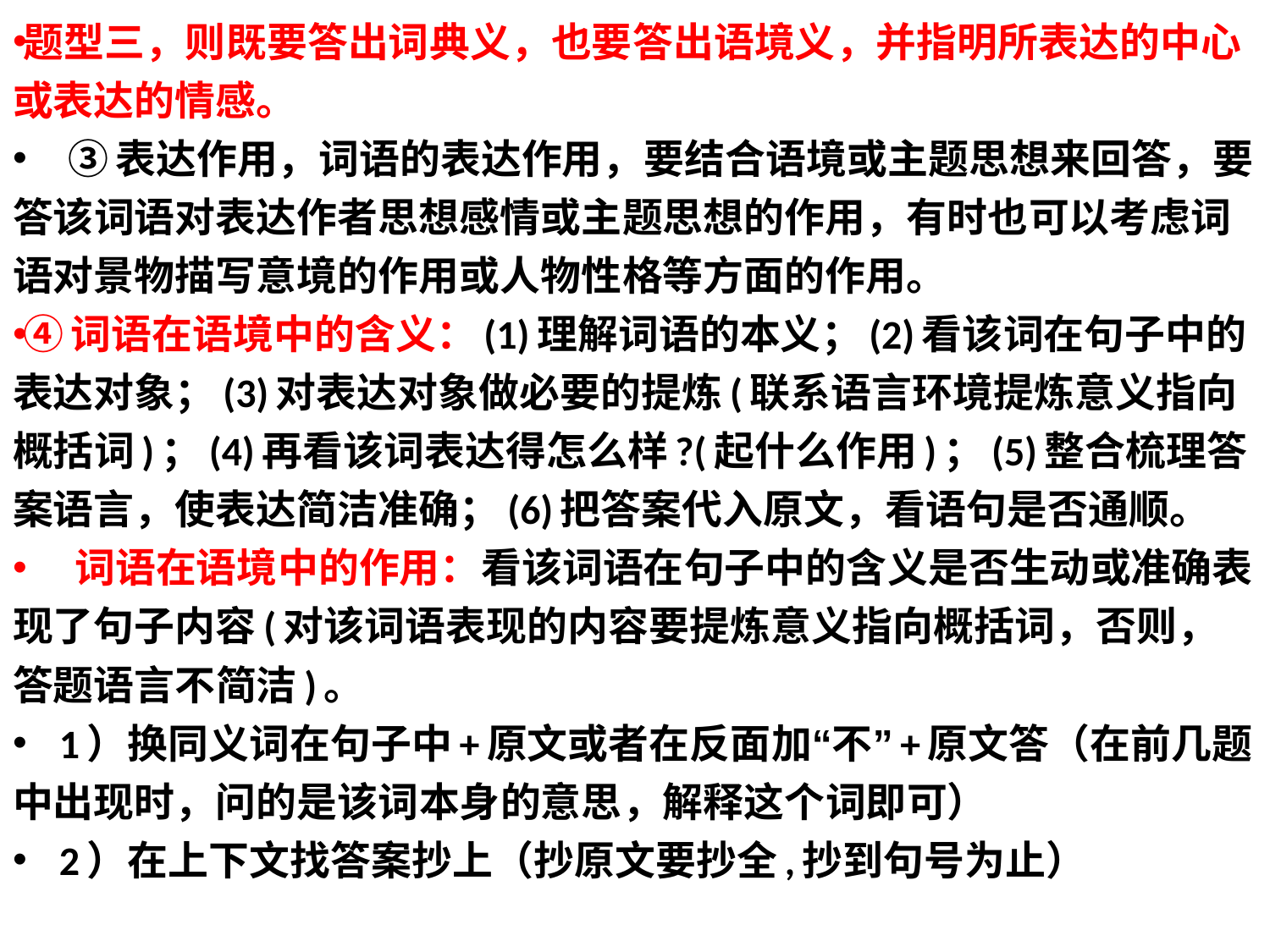

题型三，则既要答出词典义，也要答出语境义，并指明所表达的中心或表达的情感。
    ③表达作用，词语的表达作用，要结合语境或主题思想来回答，要答该词语对表达作者思想感情或主题思想的作用，有时也可以考虑词语对景物描写意境的作用或人物性格等方面的作用。
④词语在语境中的含义：(1)理解词语的本义；(2)看该词在句子中的表达对象；(3)对表达对象做必要的提炼(联系语言环境提炼意义指向概括词)；(4)再看该词表达得怎么样?(起什么作用)；(5)整合梳理答案语言，使表达简洁准确；(6)把答案代入原文，看语句是否通顺。
    词语在语境中的作用：看该词语在句子中的含义是否生动或准确表现了句子内容(对该词语表现的内容要提炼意义指向概括词，否则，答题语言不简洁)。
    1）换同义词在句子中+原文或者在反面加“不”+原文答（在前几题中出现时，问的是该词本身的意思，解释这个词即可）
    2）在上下文找答案抄上（抄原文要抄全,抄到句号为止）

#